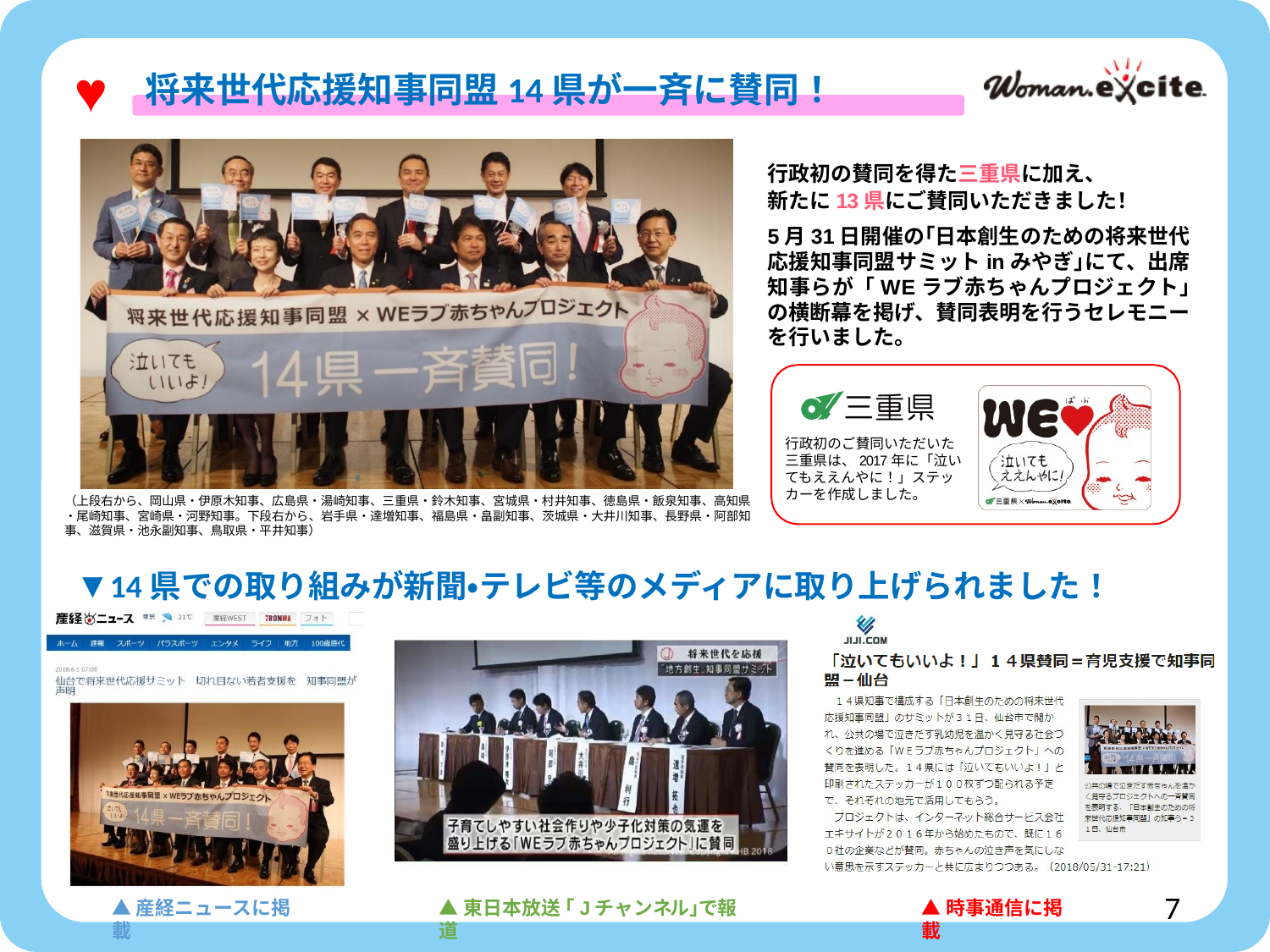

将来世代応援知事同盟14県が一斉に賛同！

行政初の賛同を得た三重県に加え、
新たに13県にご賛同いただきました！

5月31日開催の｢日本創生のための将来世代応援知事同盟サミットinみやぎ｣にて、出席知事らが「WEラブ赤ちゃんプロジェクト｣の横断幕を掲げ、賛同表明を行うセレモニーを行いました。

行政初のご賛同いただいた 三重県は、2017年に「泣い てもええんやに！」ステッ カーを作成しました。

（上段右から、岡山県・伊原木知事、広島県・湯崎知事、三重県・鈴木知事、宮城県・村井知事、徳島県・飯泉知事、高知県・尾崎知事、宮崎県・河野知事。下段右から、岩手県・達増知事、福島県・畠副知事、茨城県・大井川知事、長野県・阿部知事、滋賀県・池永副知事、鳥取県・平井知事）

▼14県での取り組みが新聞・テレビ等のメディアに取り上げられました！

▲東日本放送 ｢Jチャンネル｣で報道
▲時事通信に掲載
▲産経ニュースに掲載
7